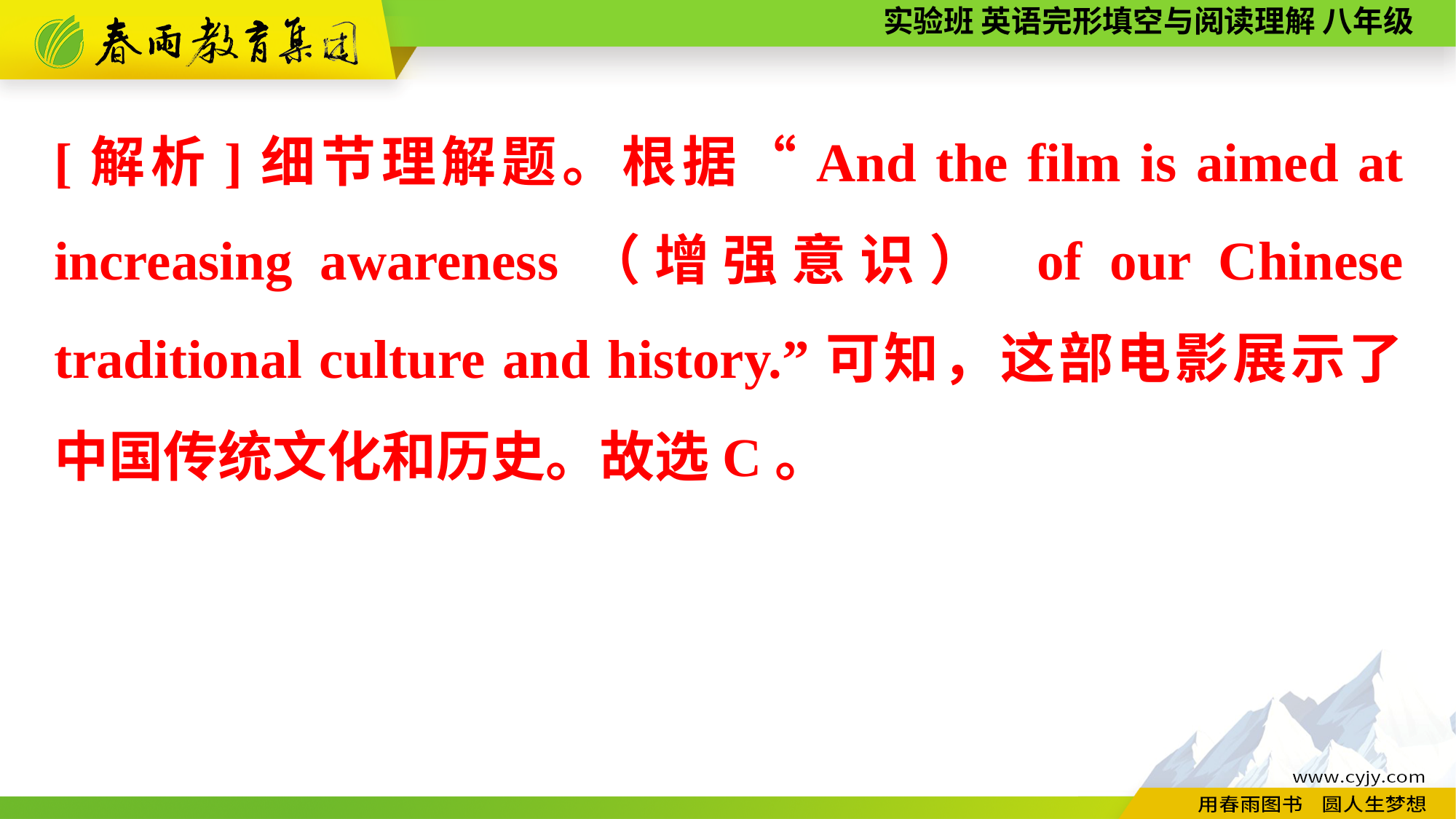

[解析]细节理解题。根据“And the film is aimed at increasing awareness（增强意识） of our Chinese traditional culture and history.”可知，这部电影展示了中国传统文化和历史。故选C。